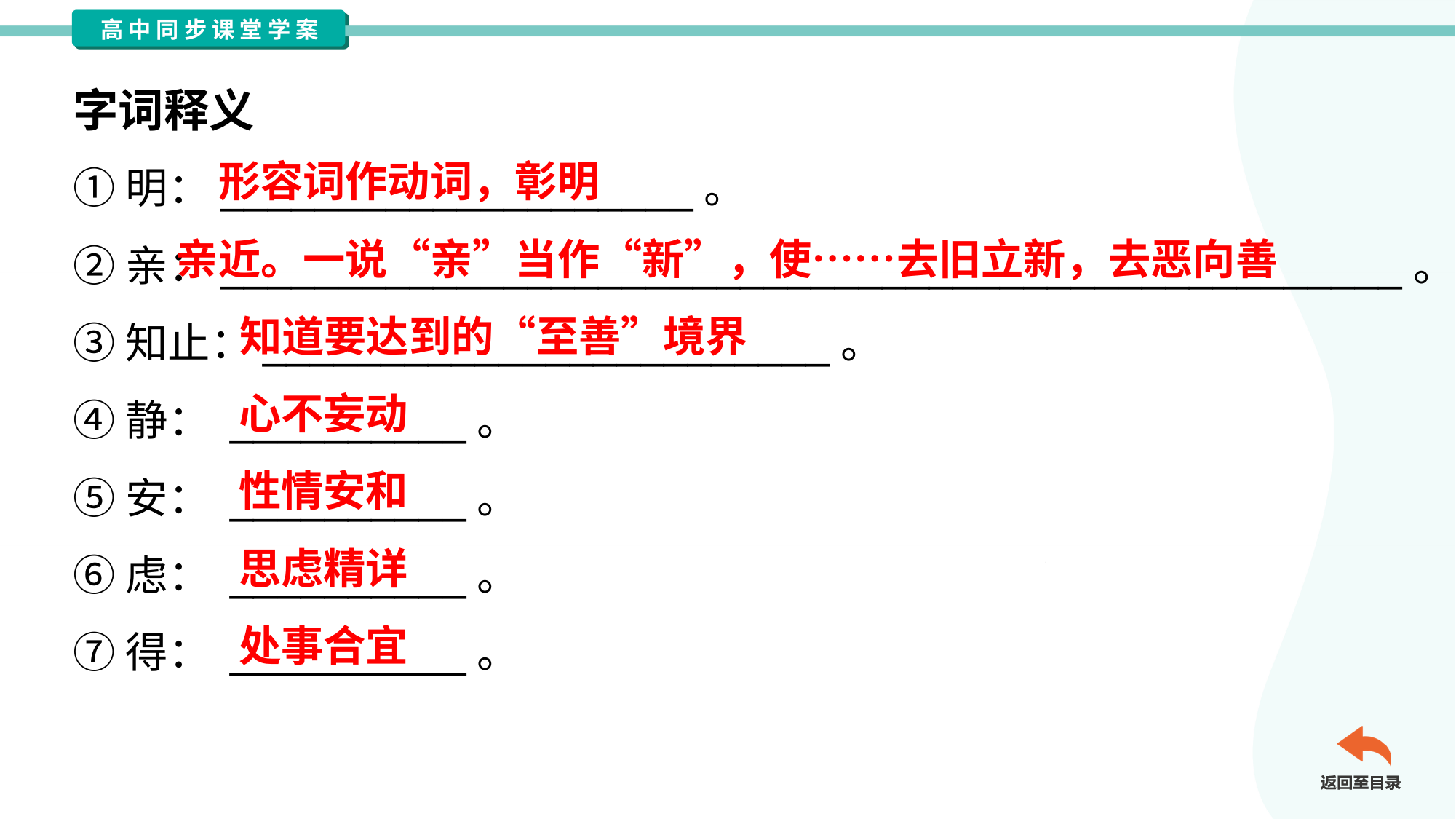

字词释义
形容词作动词，彰明
①明：____________________。
②亲：__________________________________________________。
③知止：________________________。
④静： __________。
⑤安： __________。
⑥虑： __________。
⑦得： __________。

亲近。一说“亲”当作“新”，使……去旧立新，去恶向善
知道要达到的“至善”境界
心不妄动
性情安和
思虑精详
处事合宜